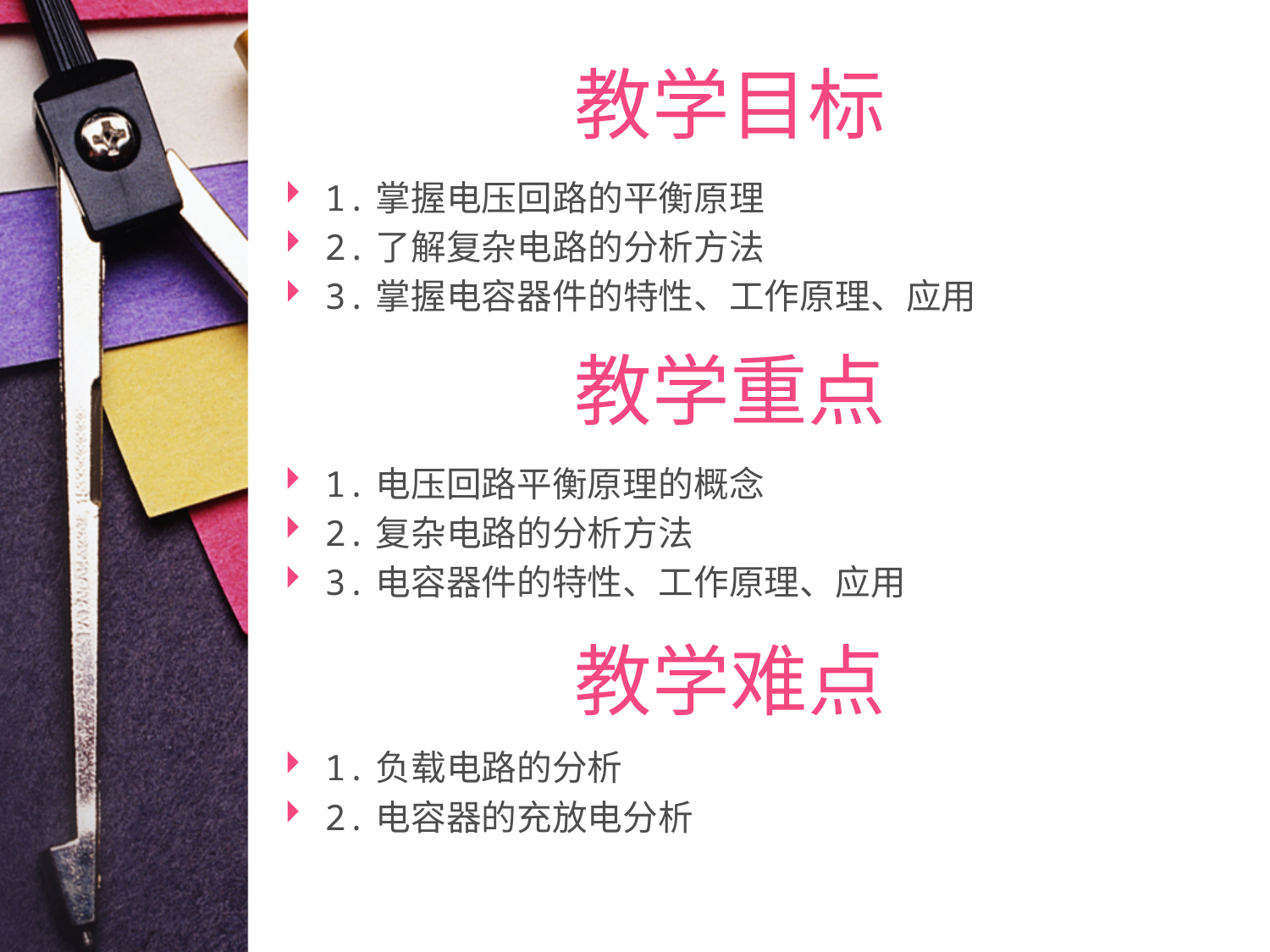

# 教学目标
1.掌握电压回路的平衡原理
2.了解复杂电路的分析方法
3.掌握电容器件的特性、工作原理、应用
教学重点
1.电压回路平衡原理的概念
2.复杂电路的分析方法
3.电容器件的特性、工作原理、应用
教学难点
1.负载电路的分析
2.电容器的充放电分析